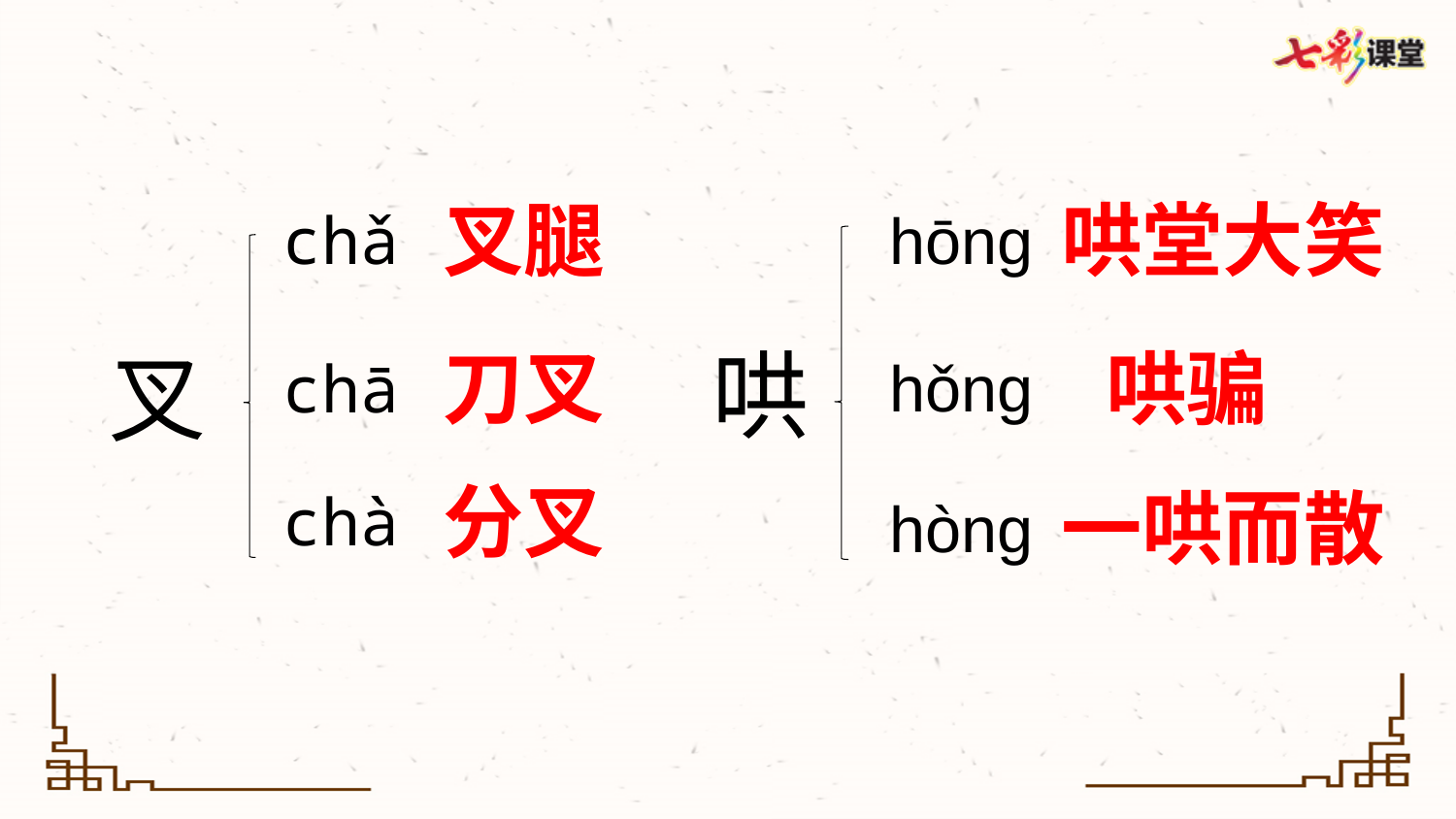

叉腿
哄堂大笑
hōng
chǎ

哄
叉
刀叉
哄骗
hǒng
chā
分叉
一哄而散
chà
hòng